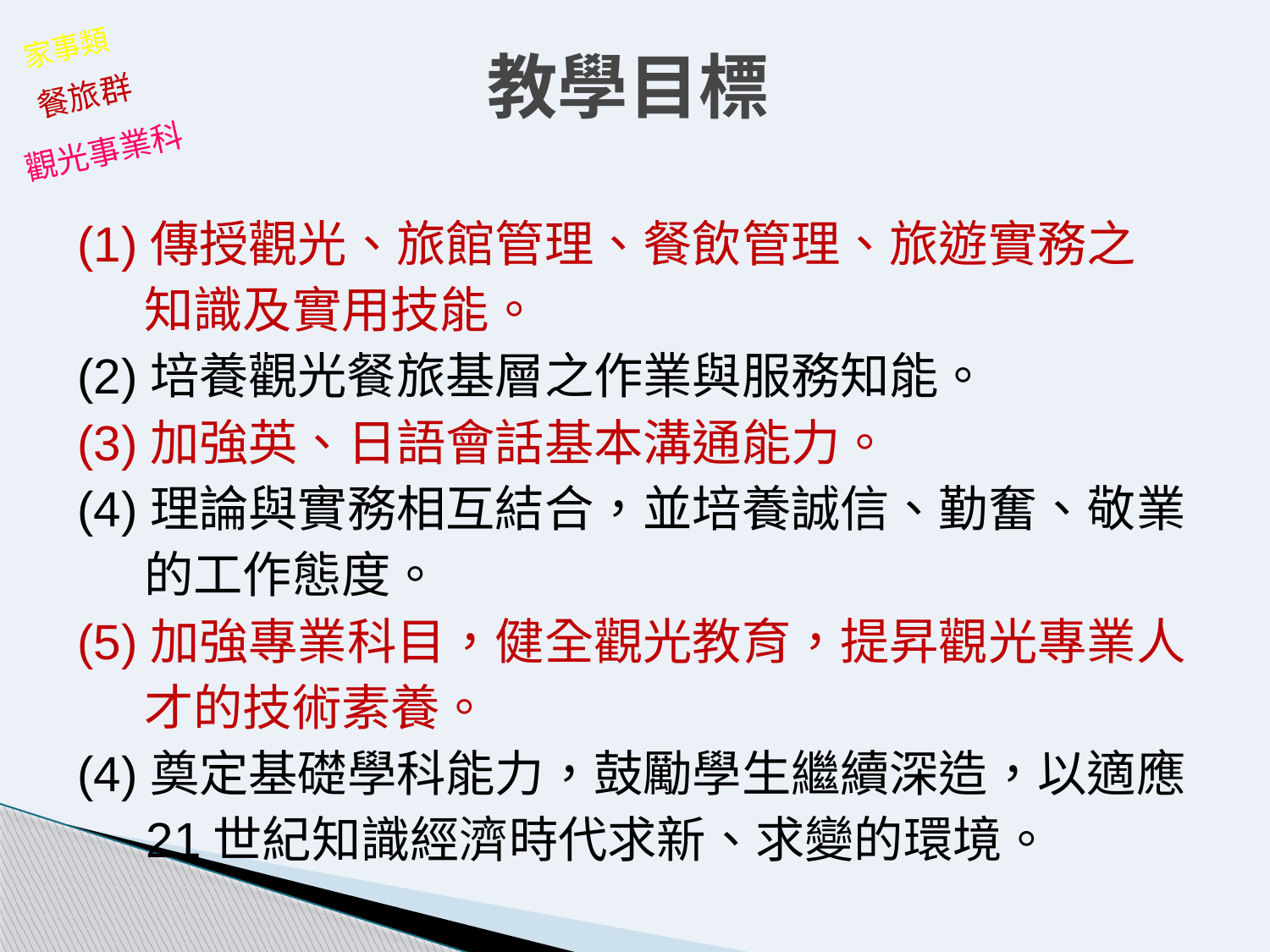

# 教學目標
家事類

餐旅群
觀光事業科
(1)傳授觀光、旅館管理、餐飲管理、旅遊實務之
     知識及實用技能。
(2)培養觀光餐旅基層之作業與服務知能。
(3)加強英、日語會話基本溝通能力。
(4)理論與實務相互結合，並培養誠信、勤奮、敬業
     的工作態度。
(5)加強專業科目，健全觀光教育，提昇觀光專業人
     才的技術素養。
(4)奠定基礎學科能力，鼓勵學生繼續深造，以適應
     21世紀知識經濟時代求新、求變的環境。